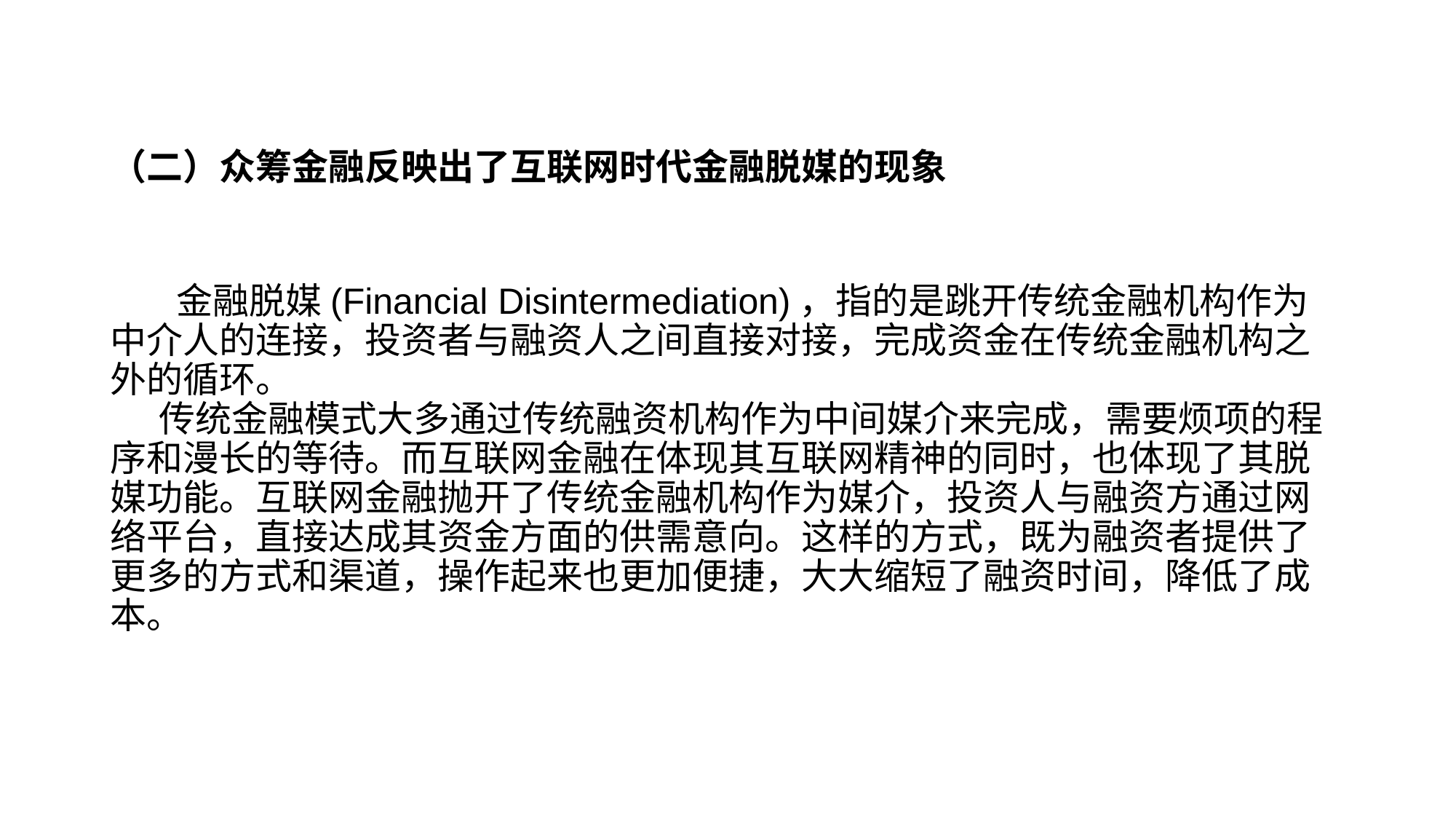

（二）众筹金融反映出了互联网时代金融脱媒的现象

       金融脱媒(Financial Disintermediation)，指的是跳开传统金融机构作为中介人的连接，投资者与融资人之间直接对接，完成资金在传统金融机构之外的循环。
      传统金融模式大多通过传统融资机构作为中间媒介来完成，需要烦项的程序和漫长的等待。而互联网金融在体现其互联网精神的同时，也体现了其脱媒功能。互联网金融抛开了传统金融机构作为媒介，投资人与融资方通过网络平台，直接达成其资金方面的供需意向。这样的方式，既为融资者提供了更多的方式和渠道，操作起来也更加便捷，大大缩短了融资时间，降低了成本。